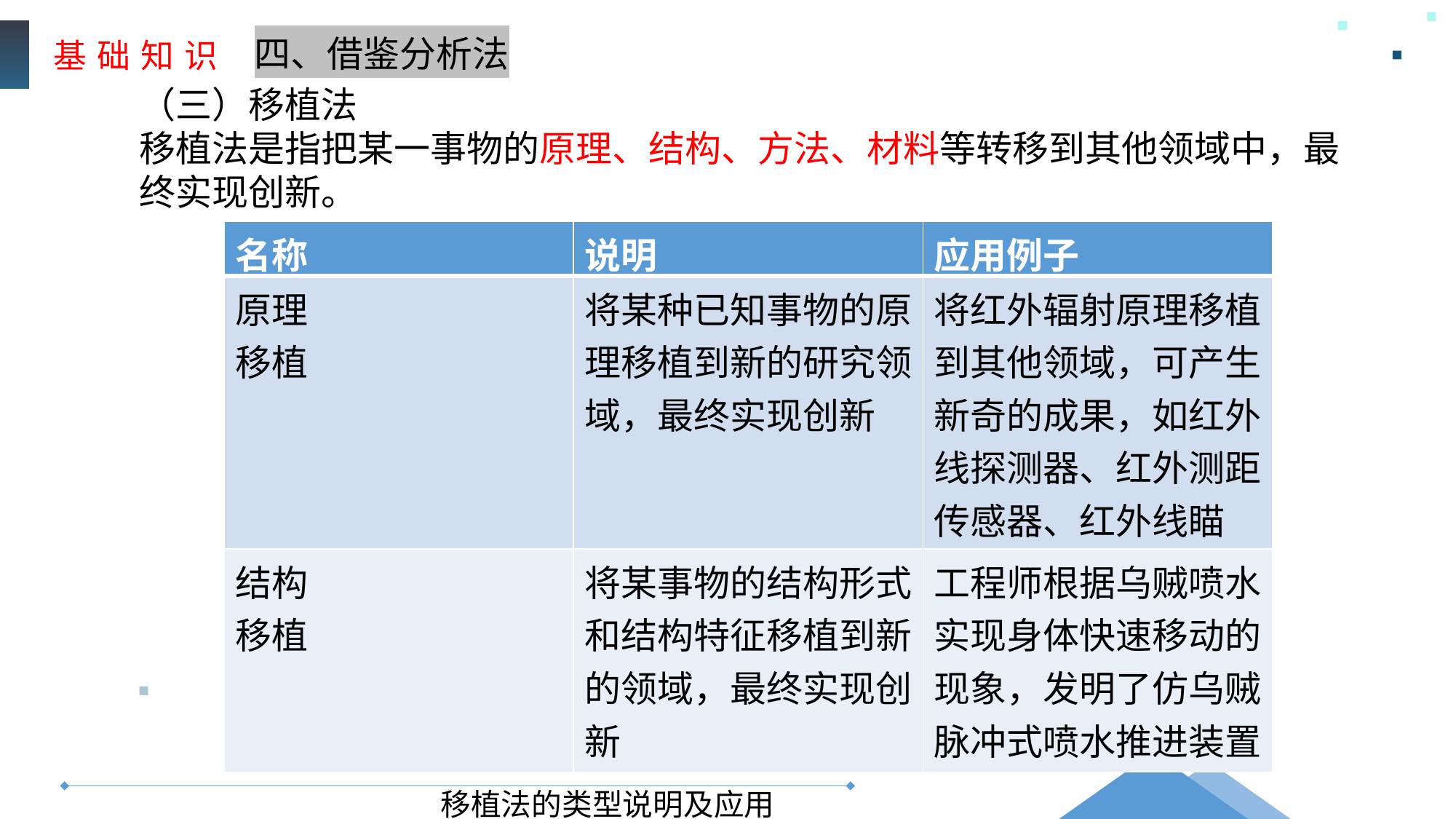

基 础 知 识

四、借鉴分析法
（三）移植法
移植法是指把某一事物的原理、结构、方法、材料等转移到其他领域中，最终实现创新。
| 名称 | 说明 | 应用例子 |
| --- | --- | --- |
| 原理 移植 | 将某种已知事物的原理移植到新的研究领域，最终实现创新 | 将红外辐射原理移植到其他领域，可产生新奇的成果，如红外线探测器、红外测距传感器、红外线瞄 准器等 |
| 结构 移植 | 将某事物的结构形式和结构特征移植到新的领域，最终实现创新 | 工程师根据乌贼喷水实现身体快速移动的现象，发明了仿乌贼脉冲式喷水推进装置 |

移植法的类型说明及应用